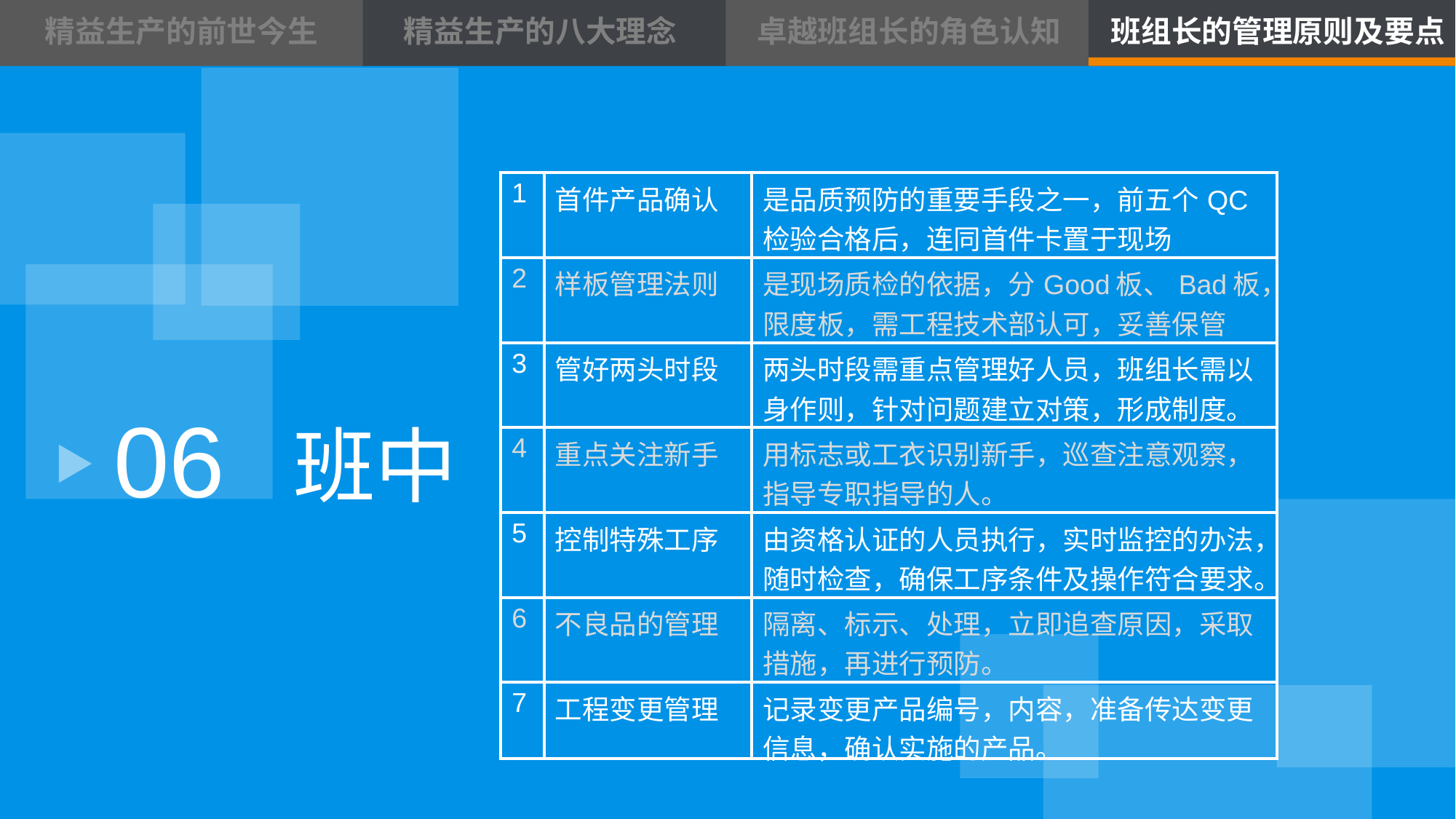

精益生产的前世今生
精益生产的八大理念
卓越班组长的角色认知
班组长的管理原则及要点

| 1 | 首件产品确认 | 是品质预防的重要手段之一，前五个QC检验合格后，连同首件卡置于现场 |
| --- | --- | --- |
| 2 | 样板管理法则 | 是现场质检的依据，分Good板、Bad板，限度板，需工程技术部认可，妥善保管 |
| 3 | 管好两头时段 | 两头时段需重点管理好人员，班组长需以身作则，针对问题建立对策，形成制度。 |
| 4 | 重点关注新手 | 用标志或工衣识别新手，巡查注意观察，指导专职指导的人。 |
| 5 | 控制特殊工序 | 由资格认证的人员执行，实时监控的办法，随时检查，确保工序条件及操作符合要求。 |
| 6 | 不良品的管理 | 隔离、标示、处理，立即追查原因，采取措施，再进行预防。 |
| 7 | 工程变更管理 | 记录变更产品编号，内容，准备传达变更信息，确认实施的产品。 |

06
班中